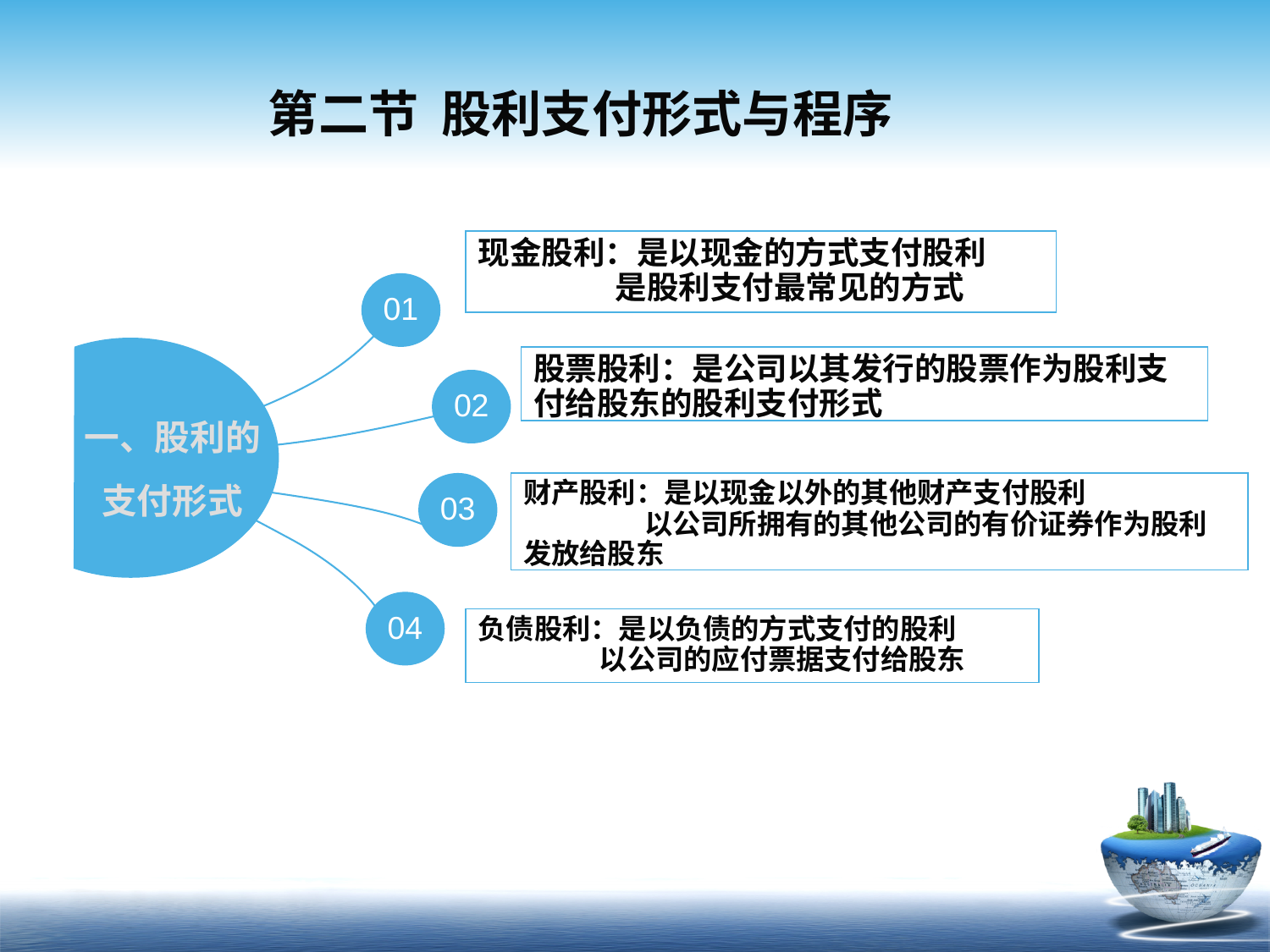

第二节  股利支付形式与程序
现金股利：是以现金的方式支付股利
                  是股利支付最常见的方式
01

一、股利的支付形式
股票股利：是公司以其发行的股票作为股利支付给股东的股利支付形式

02

03
财产股利：是以现金以外的其他财产支付股利
                  以公司所拥有的其他公司的有价证券作为股利发放给股东
04
负债股利：是以负债的方式支付的股利
                  以公司的应付票据支付给股东